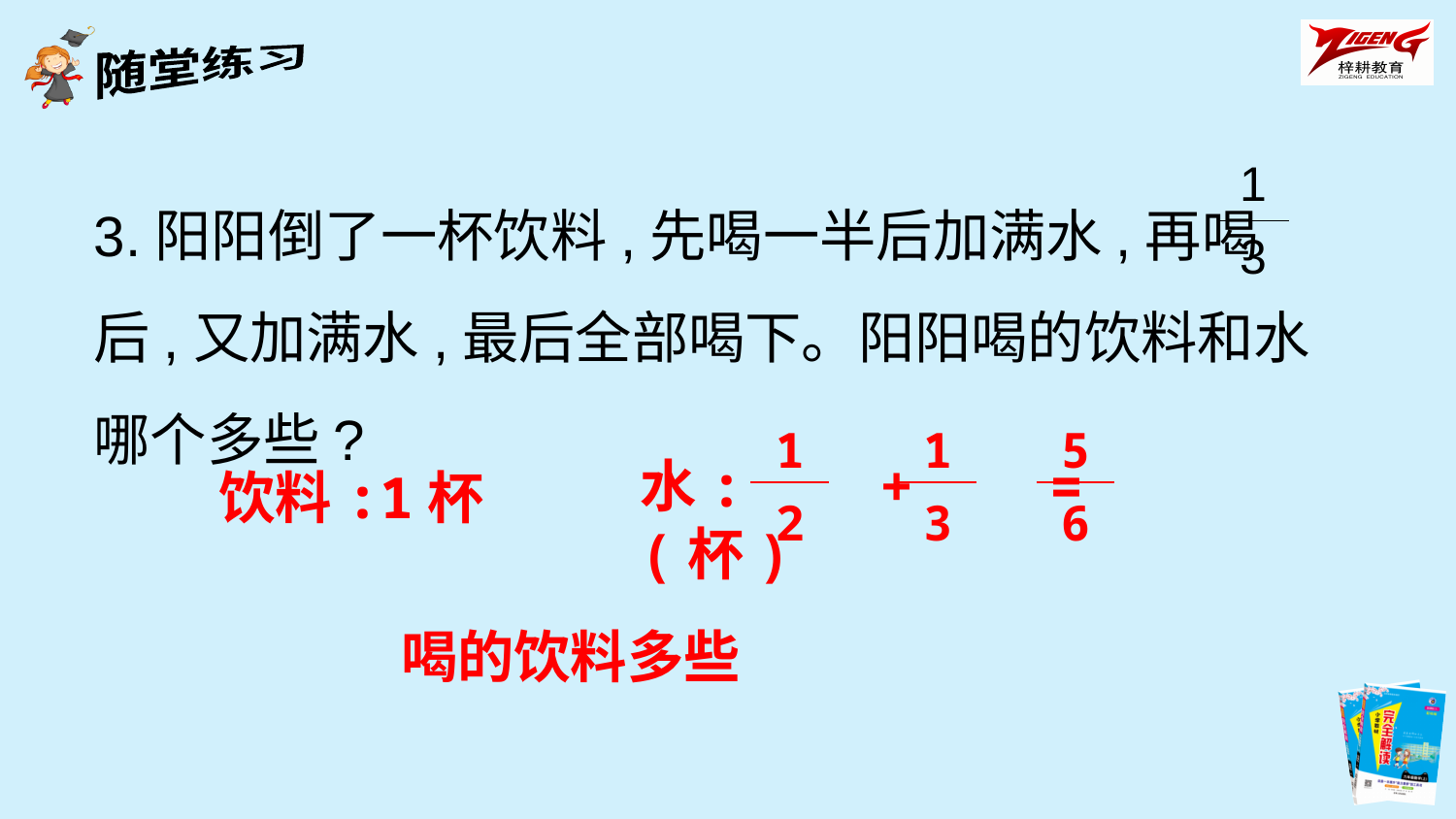

| 1 |
| --- |
| 3 |
3.阳阳倒了一杯饮料,先喝一半后加满水,再喝
后,又加满水,最后全部喝下。阳阳喝的饮料和水哪个多些?
| 1 |
| --- |
| 2 |
| 1 |
| --- |
| 3 |
| 5 |
| --- |
| 6 |
水:    +    =    (杯)
饮料:1杯
喝的饮料多些